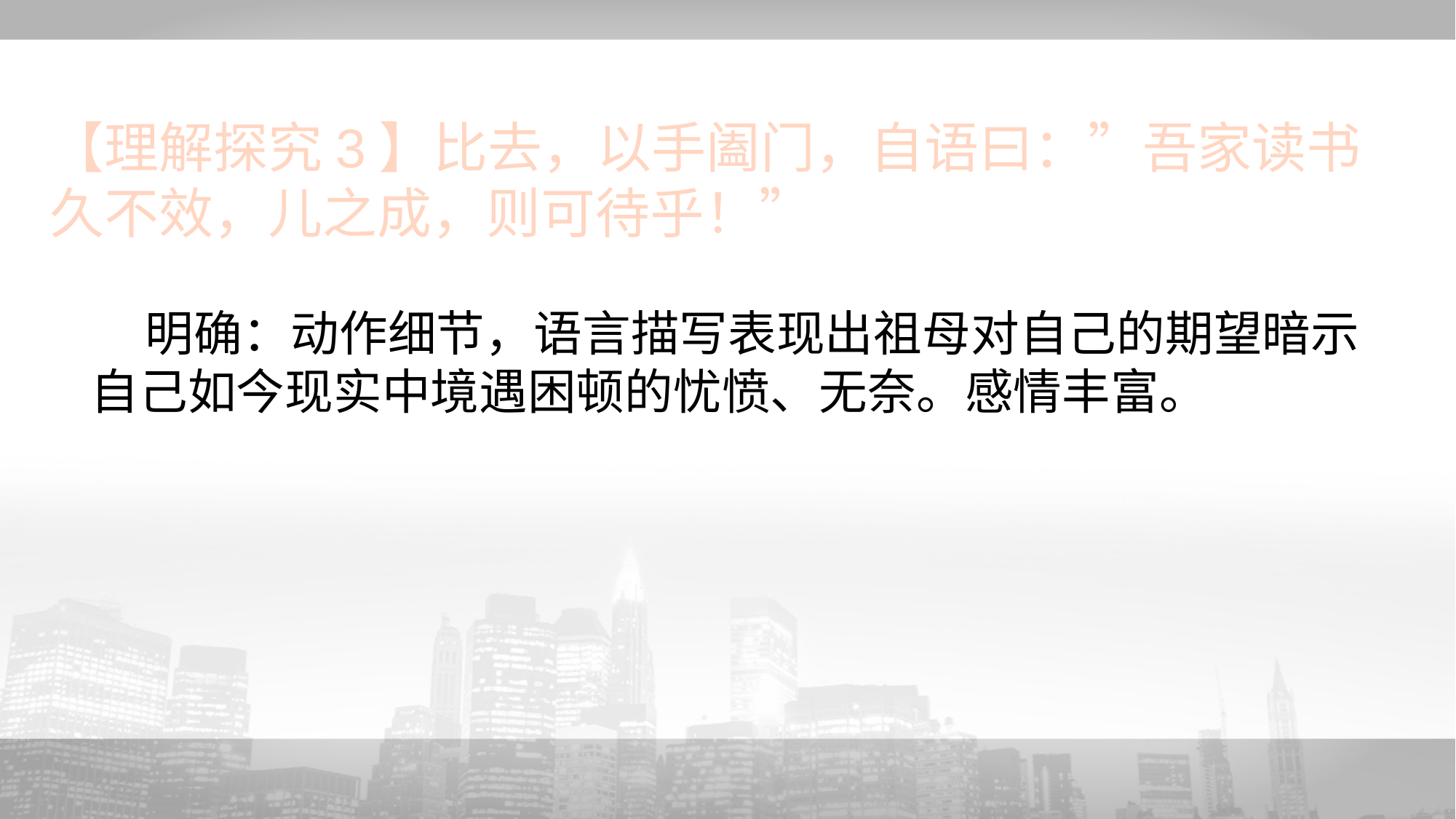

# 【理解探究3】比去，以手阖门，自语曰：”吾家读书久不效，儿之成，则可待乎！”
明确：动作细节，语言描写表现出祖母对自己的期望暗示自己如今现实中境遇困顿的忧愤、无奈。感情丰富。